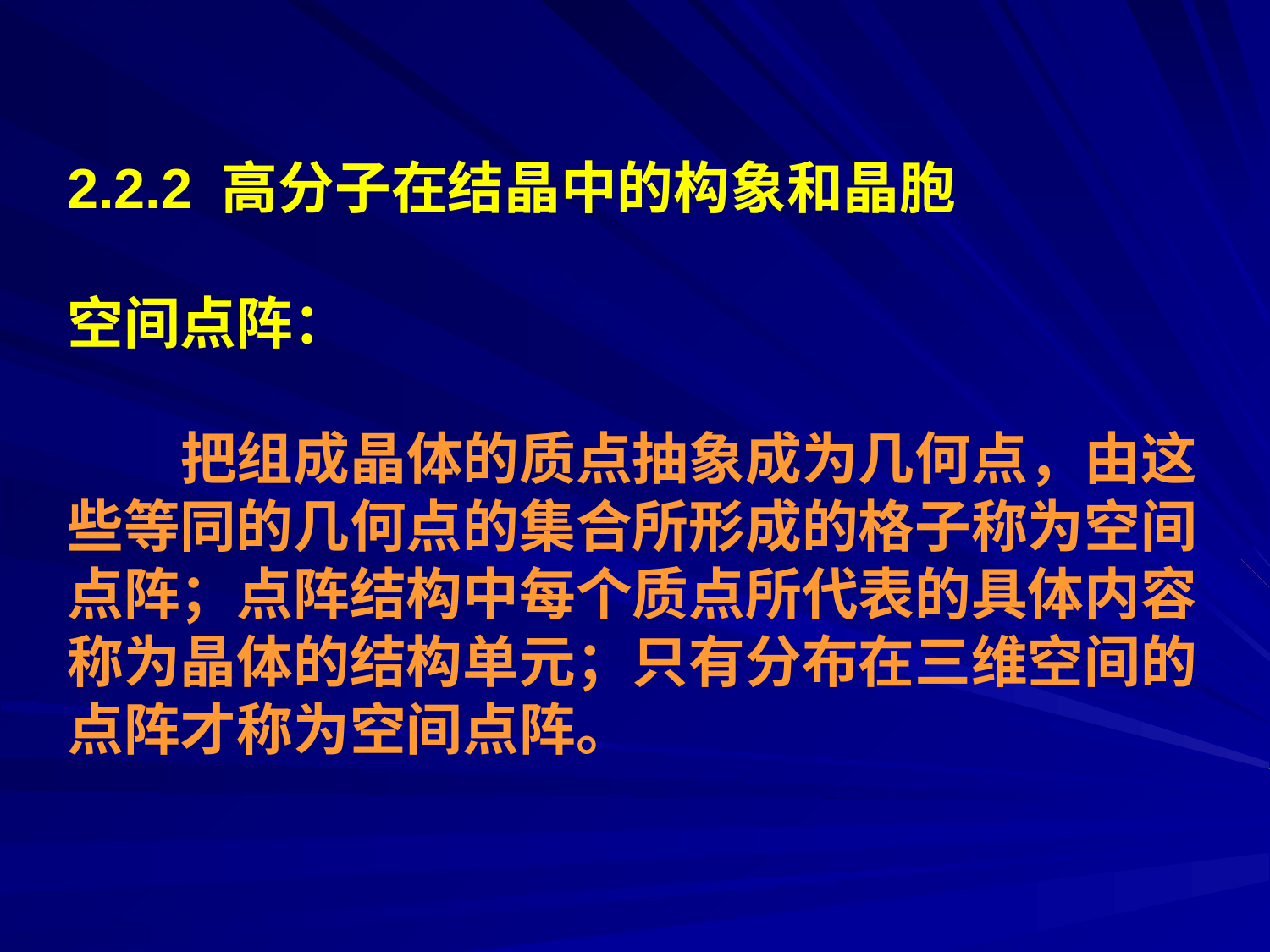

2.2.2 高分子在结晶中的构象和晶胞

空间点阵：

　　把组成晶体的质点抽象成为几何点，由这些等同的几何点的集合所形成的格子称为空间点阵；点阵结构中每个质点所代表的具体内容称为晶体的结构单元；只有分布在三维空间的点阵才称为空间点阵。